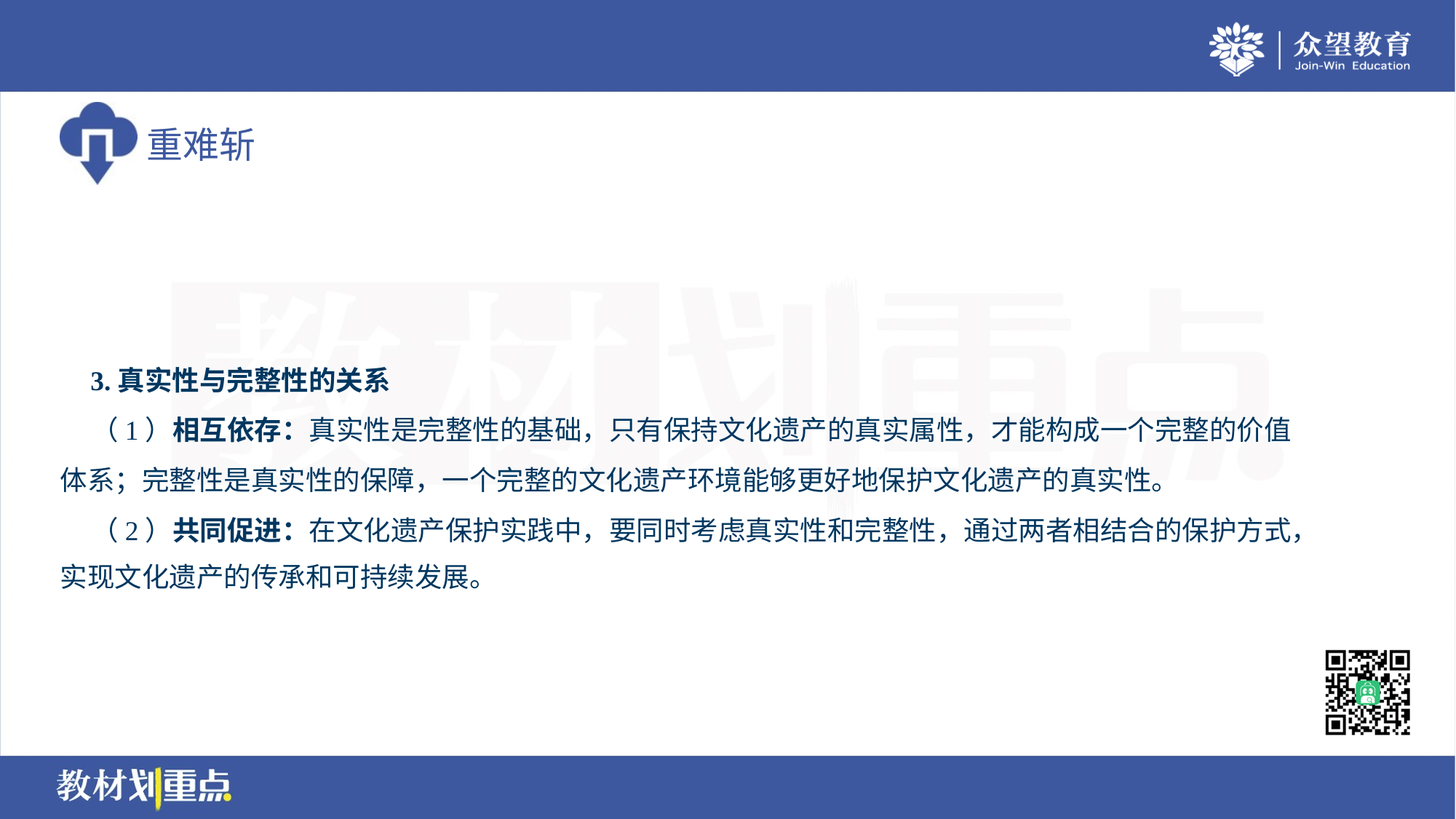

3.真实性与完整性的关系
    （1）相互依存：真实性是完整性的基础，只有保持文化遗产的真实属性，才能构成一个完整的价值
体系；完整性是真实性的保障，一个完整的文化遗产环境能够更好地保护文化遗产的真实性。
    （2）共同促进：在文化遗产保护实践中，要同时考虑真实性和完整性，通过两者相结合的保护方式，
实现文化遗产的传承和可持续发展。